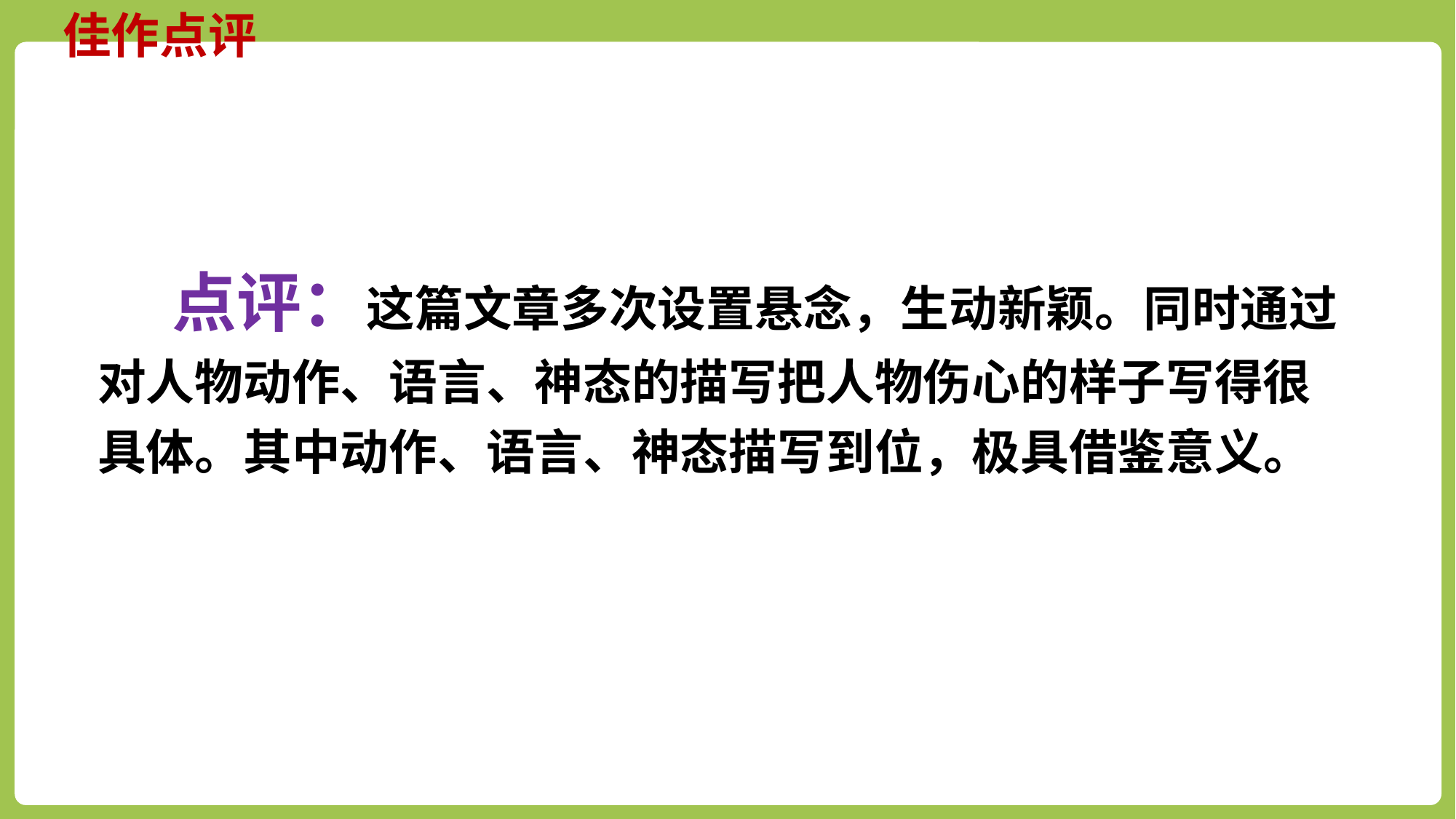

佳作点评
    点评：这篇文章多次设置悬念，生动新颖。同时通过对人物动作、语言、神态的描写把人物伤心的样子写得很具体。其中动作、语言、神态描写到位，极具借鉴意义。